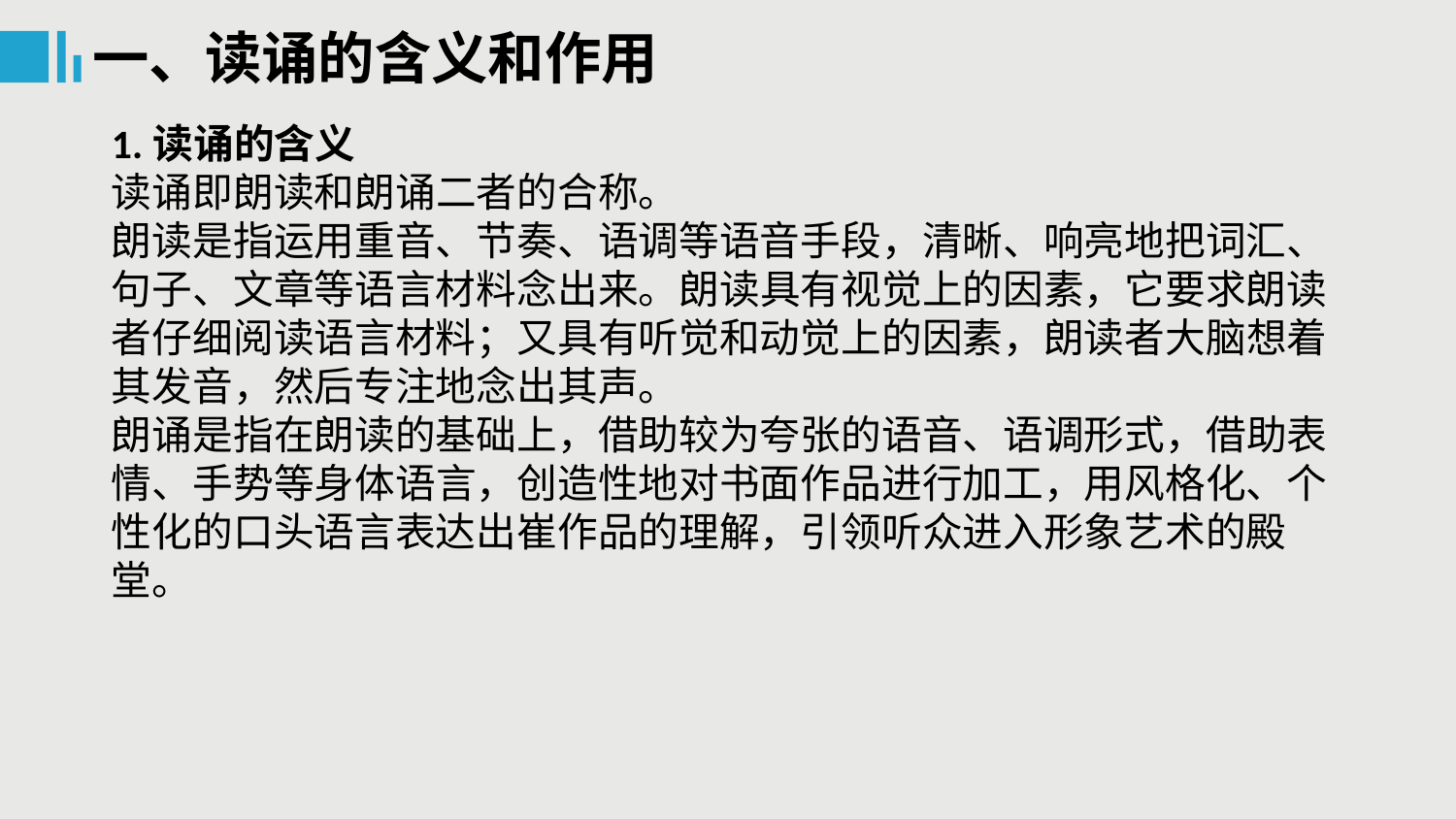

一、读诵的含义和作用

1.读诵的含义
读诵即朗读和朗诵二者的合称。
朗读是指运用重音、节奏、语调等语音手段，清晰、响亮地把词汇、句子、文章等语言材料念出来。朗读具有视觉上的因素，它要求朗读者仔细阅读语言材料；又具有听觉和动觉上的因素，朗读者大脑想着其发音，然后专注地念出其声。
朗诵是指在朗读的基础上，借助较为夸张的语音、语调形式，借助表情、手势等身体语言，创造性地对书面作品进行加工，用风格化、个性化的口头语言表达出崔作品的理解，引领听众进入形象艺术的殿堂。